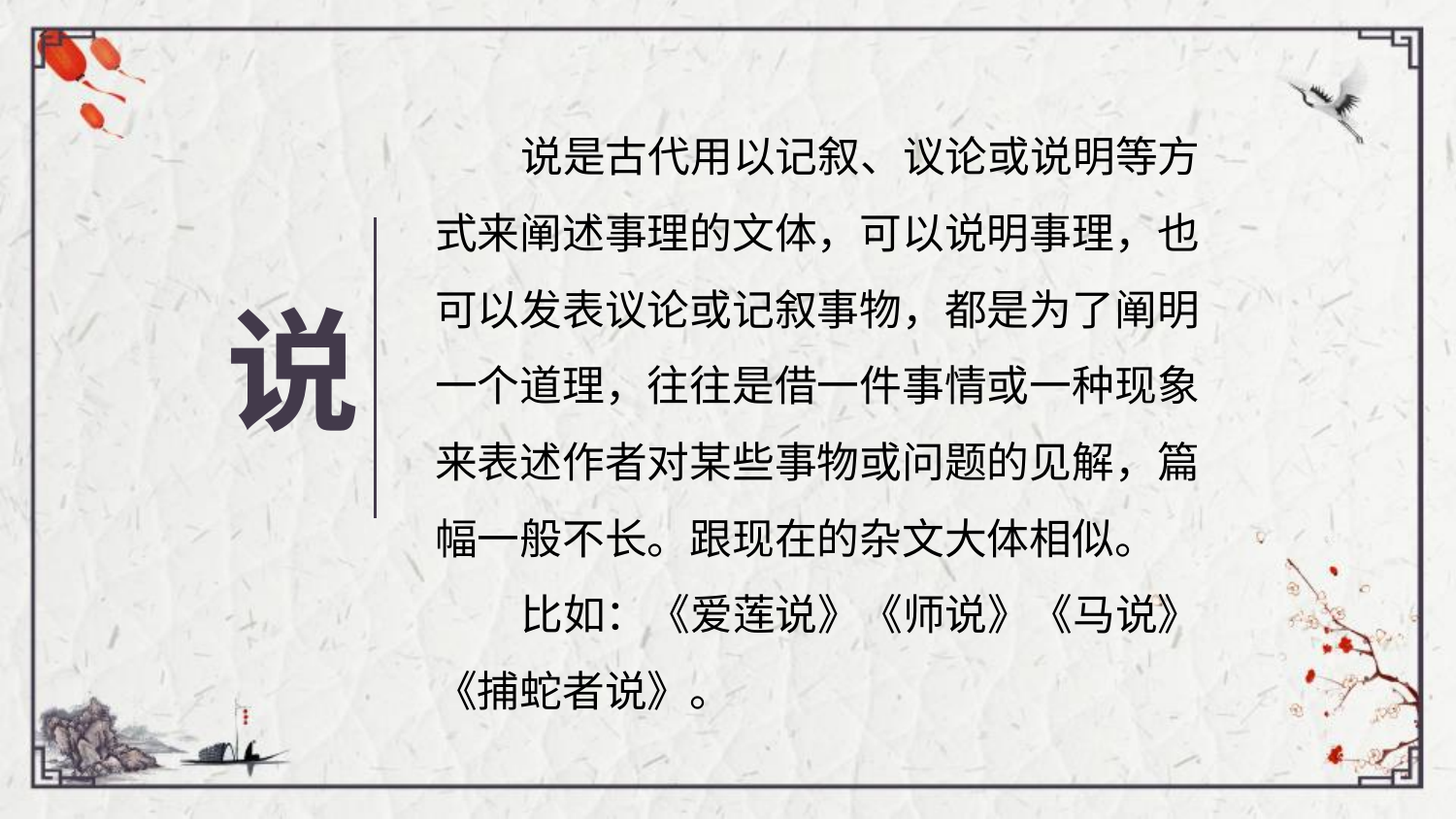

说是古代用以记叙、议论或说明等方式来阐述事理的文体，可以说明事理，也可以发表议论或记叙事物，都是为了阐明一个道理，往往是借一件事情或一种现象来表述作者对某些事物或问题的见解，篇幅一般不长。跟现在的杂文大体相似。
        比如：《爱莲说》《师说》《马说》《捕蛇者说》。
说